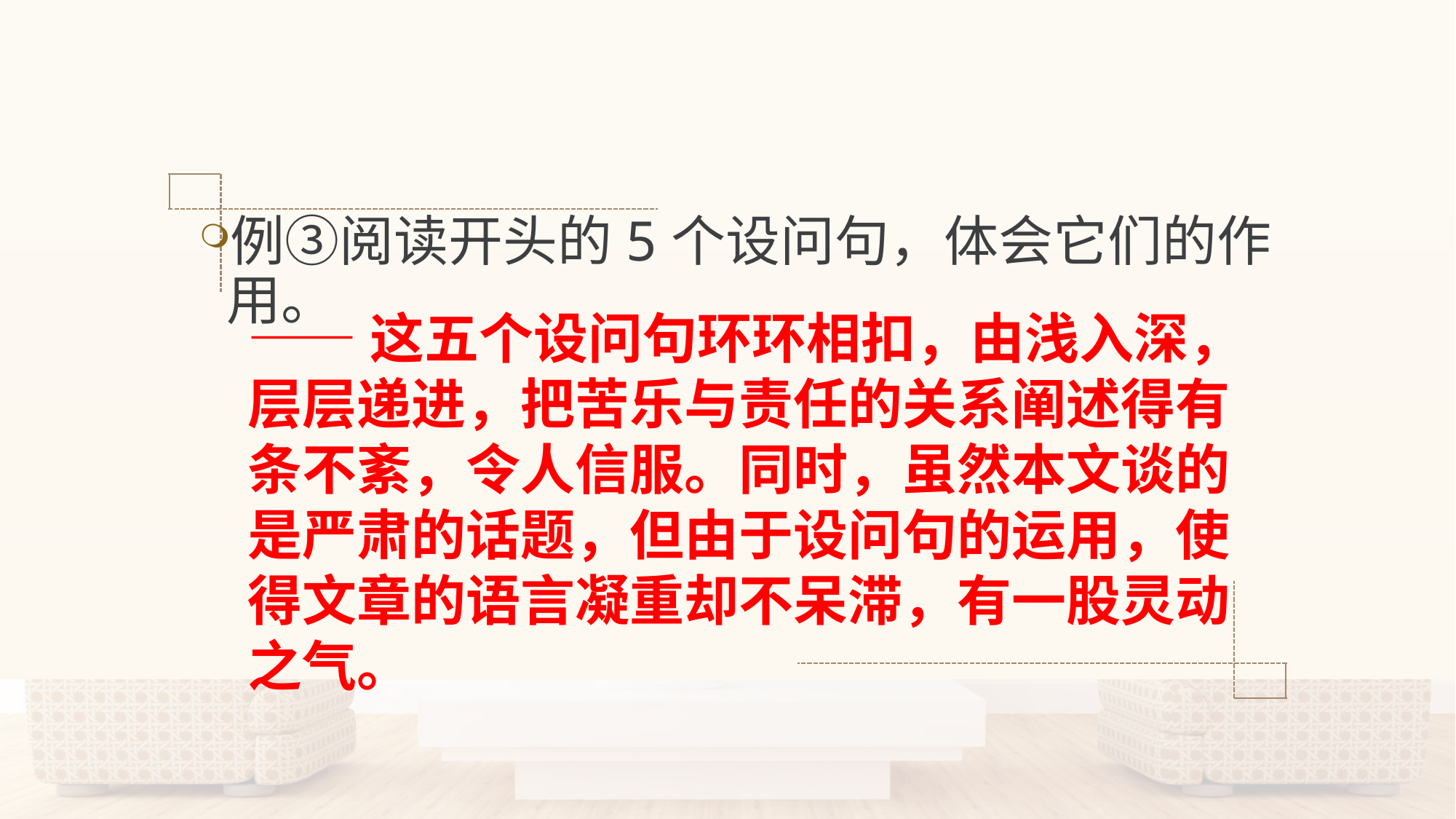

#
例③阅读开头的5个设问句，体会它们的作用。

——这五个设问句环环相扣，由浅入深，层层递进，把苦乐与责任的关系阐述得有条不紊，令人信服。同时，虽然本文谈的是严肃的话题，但由于设问句的运用，使得文章的语言凝重却不呆滞，有一股灵动之气。